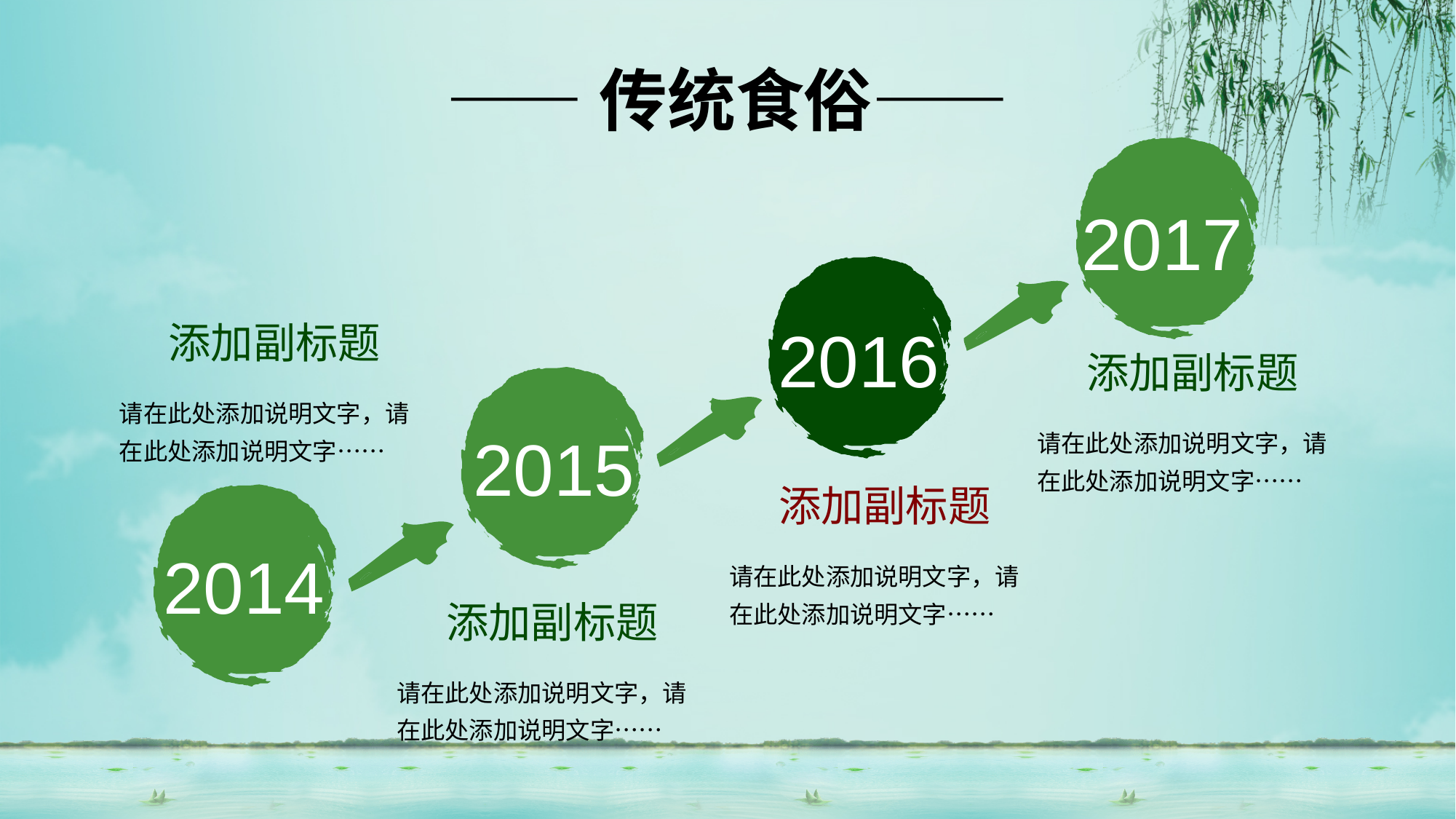

——传统食俗——

2017

2016

添加副标题
请在此处添加说明文字，请在此处添加说明文字……
添加副标题
请在此处添加说明文字，请在此处添加说明文字……

2015

添加副标题
请在此处添加说明文字，请在此处添加说明文字……

2014

添加副标题
请在此处添加说明文字，请在此处添加说明文字……